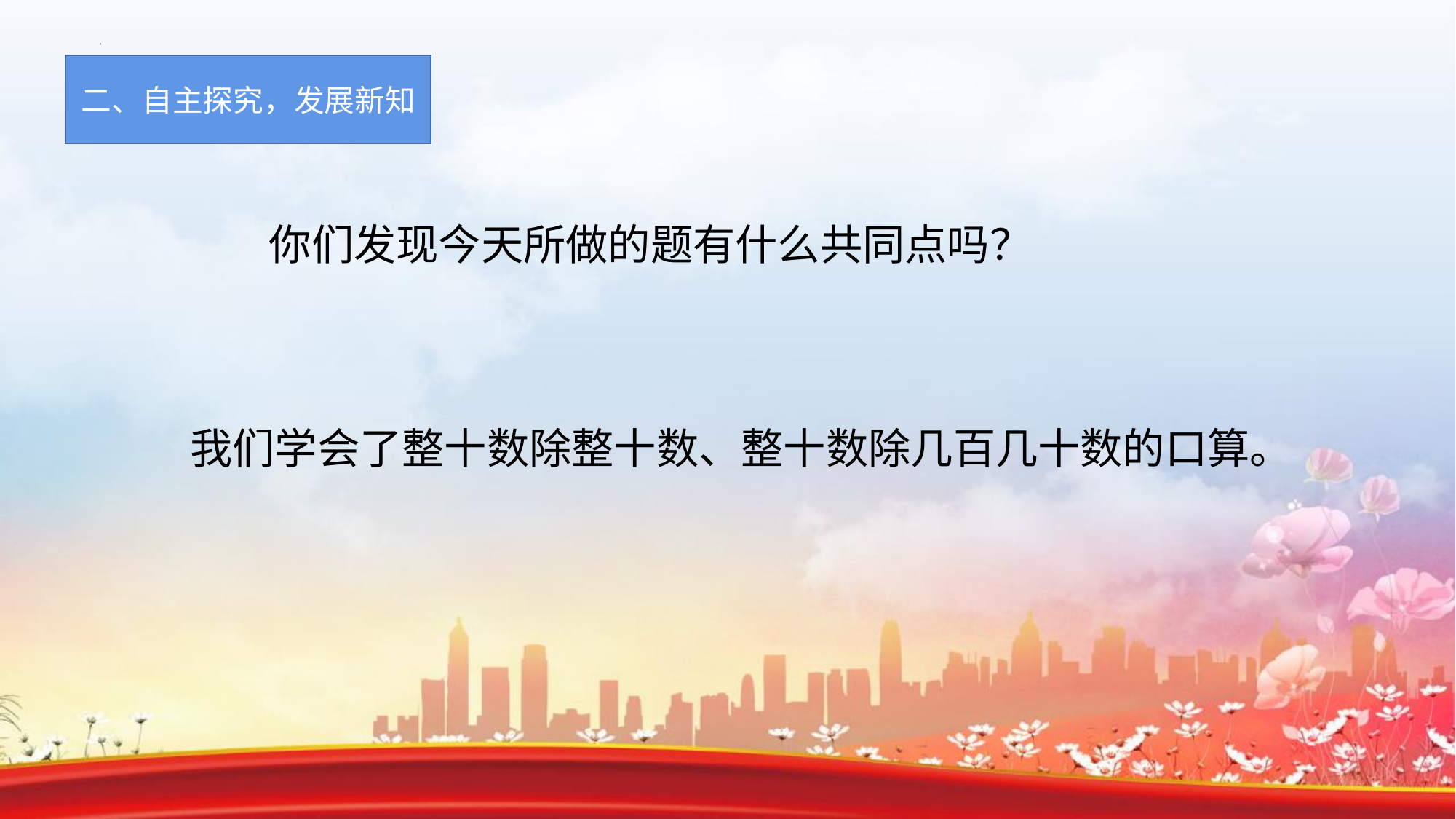

二、自主探究，发展新知
你们发现今天所做的题有什么共同点吗？
我们学会了整十数除整十数、整十数除几百几十数的口算。